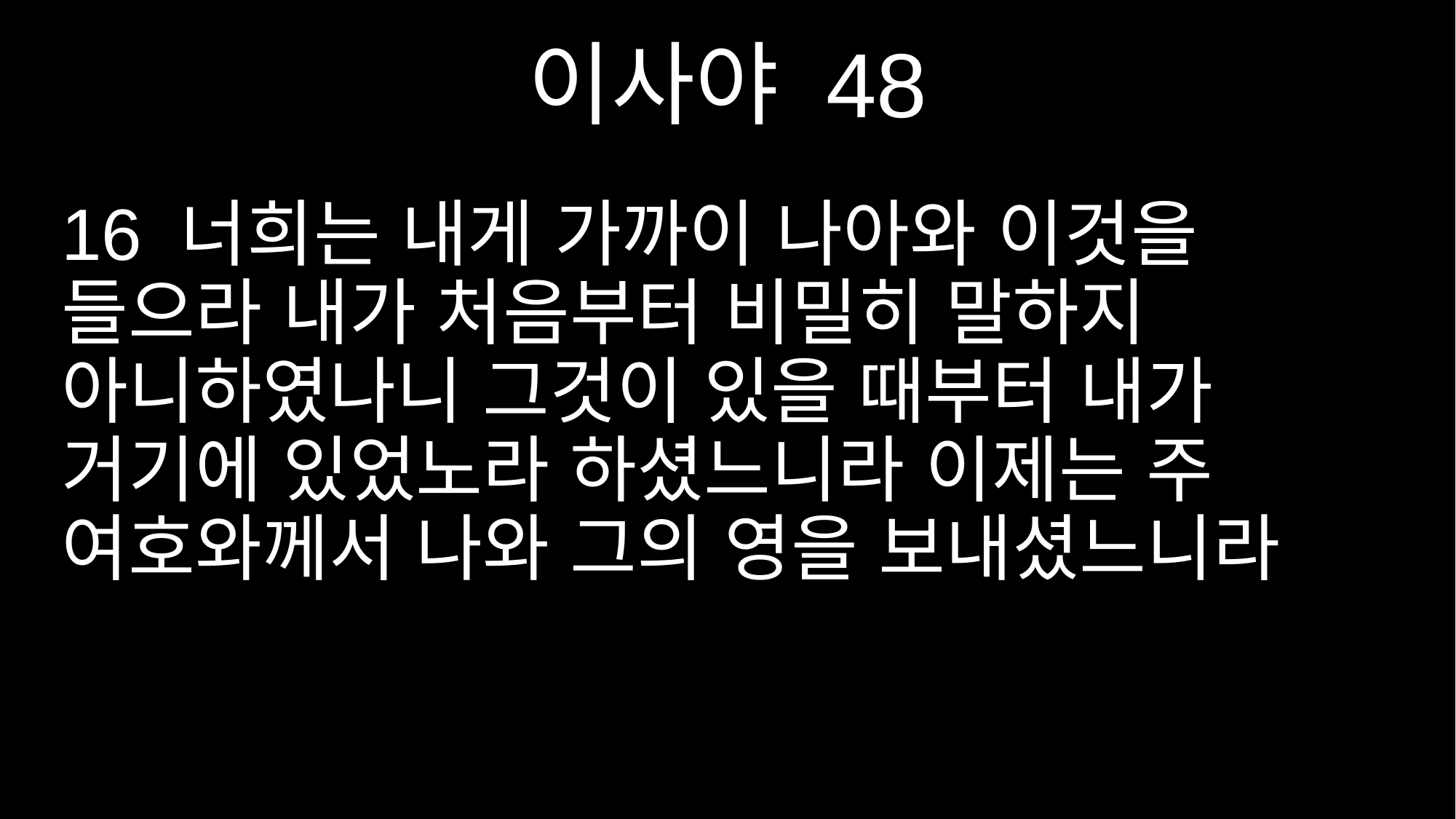

이사야 48
16 너희는 내게 가까이 나아와 이것을 들으라 내가 처음부터 비밀히 말하지 아니하였나니 그것이 있을 때부터 내가 거기에 있었노라 하셨느니라 이제는 주 여호와께서 나와 그의 영을 보내셨느니라